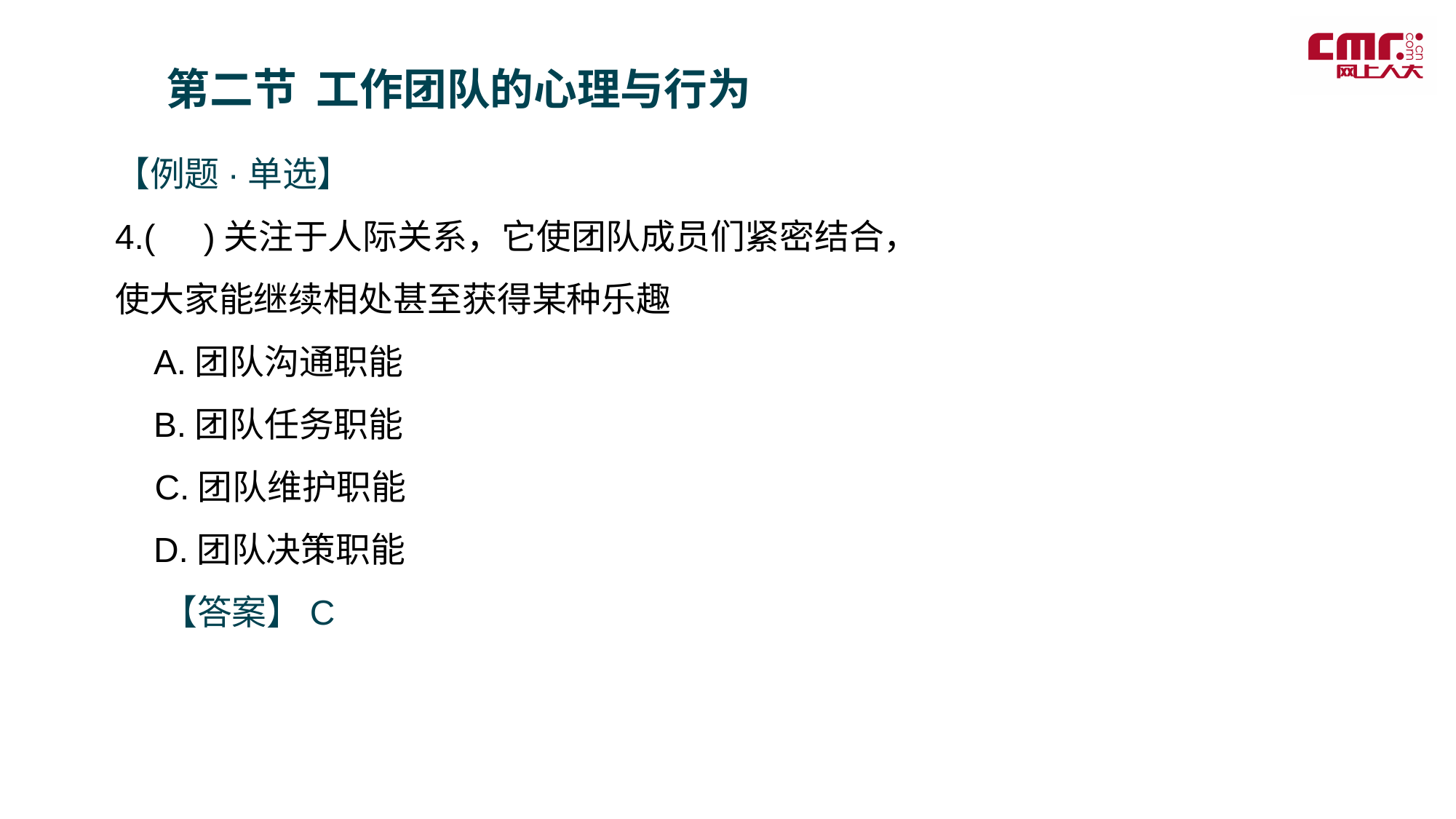

第二节  工作团队的心理与行为
【例题·单选】
4.(     )关注于人际关系，它使团队成员们紧密结合，使大家能继续相处甚至获得某种乐趣
    A.团队沟通职能
    B.团队任务职能
    C.团队维护职能
    D.团队决策职能
     【答案】C